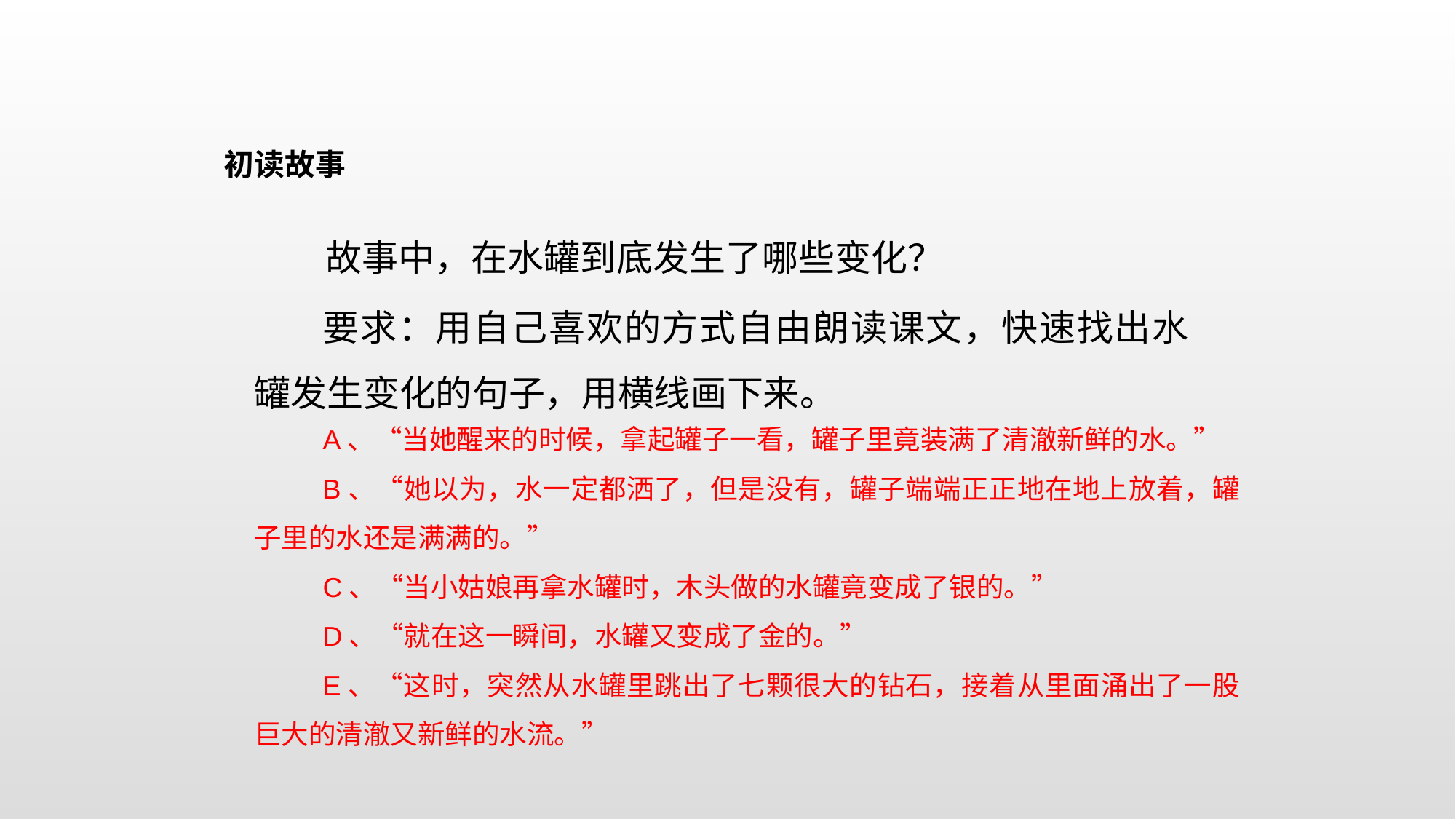

初读故事
故事中，在水罐到底发生了哪些变化？
要求：用自己喜欢的方式自由朗读课文，快速找出水罐发生变化的句子，用横线画下来。
A、“当她醒来的时候，拿起罐子一看，罐子里竟装满了清澈新鲜的水。”
B、“她以为，水一定都洒了，但是没有，罐子端端正正地在地上放着，罐子里的水还是满满的。”
C、“当小姑娘再拿水罐时，木头做的水罐竟变成了银的。”
D、“就在这一瞬间，水罐又变成了金的。”
E、“这时，突然从水罐里跳出了七颗很大的钻石，接着从里面涌出了一股巨大的清澈又新鲜的水流。”